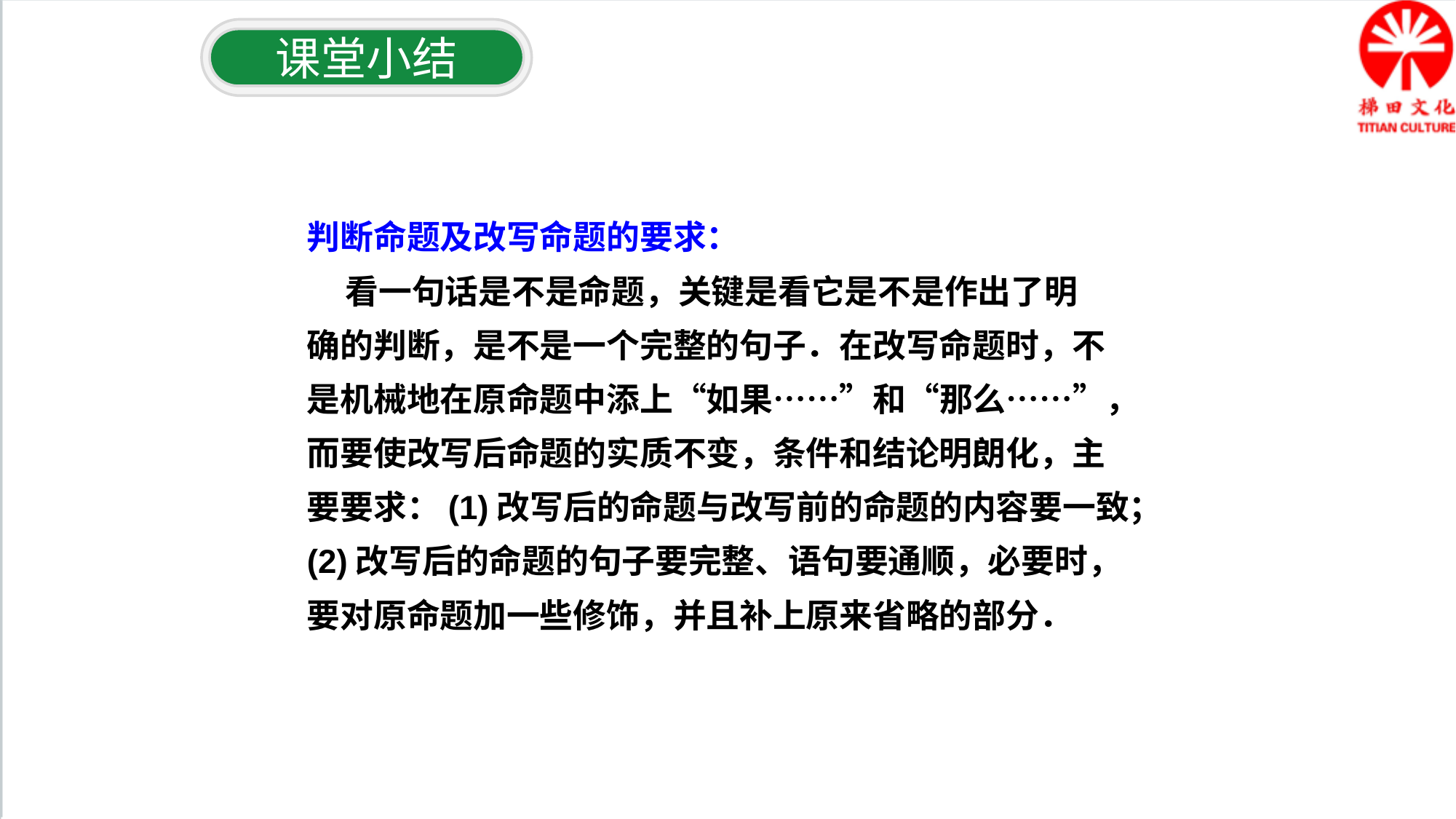

课堂小结
判断命题及改写命题的要求：
    看一句话是不是命题，关键是看它是不是作出了明
确的判断，是不是一个完整的句子．在改写命题时，不
是机械地在原命题中添上“如果……”和“那么……”，
而要使改写后命题的实质不变，条件和结论明朗化，主
要要求：(1)改写后的命题与改写前的命题的内容要一致；
(2)改写后的命题的句子要完整、语句要通顺，必要时，
要对原命题加一些修饰，并且补上原来省略的部分．